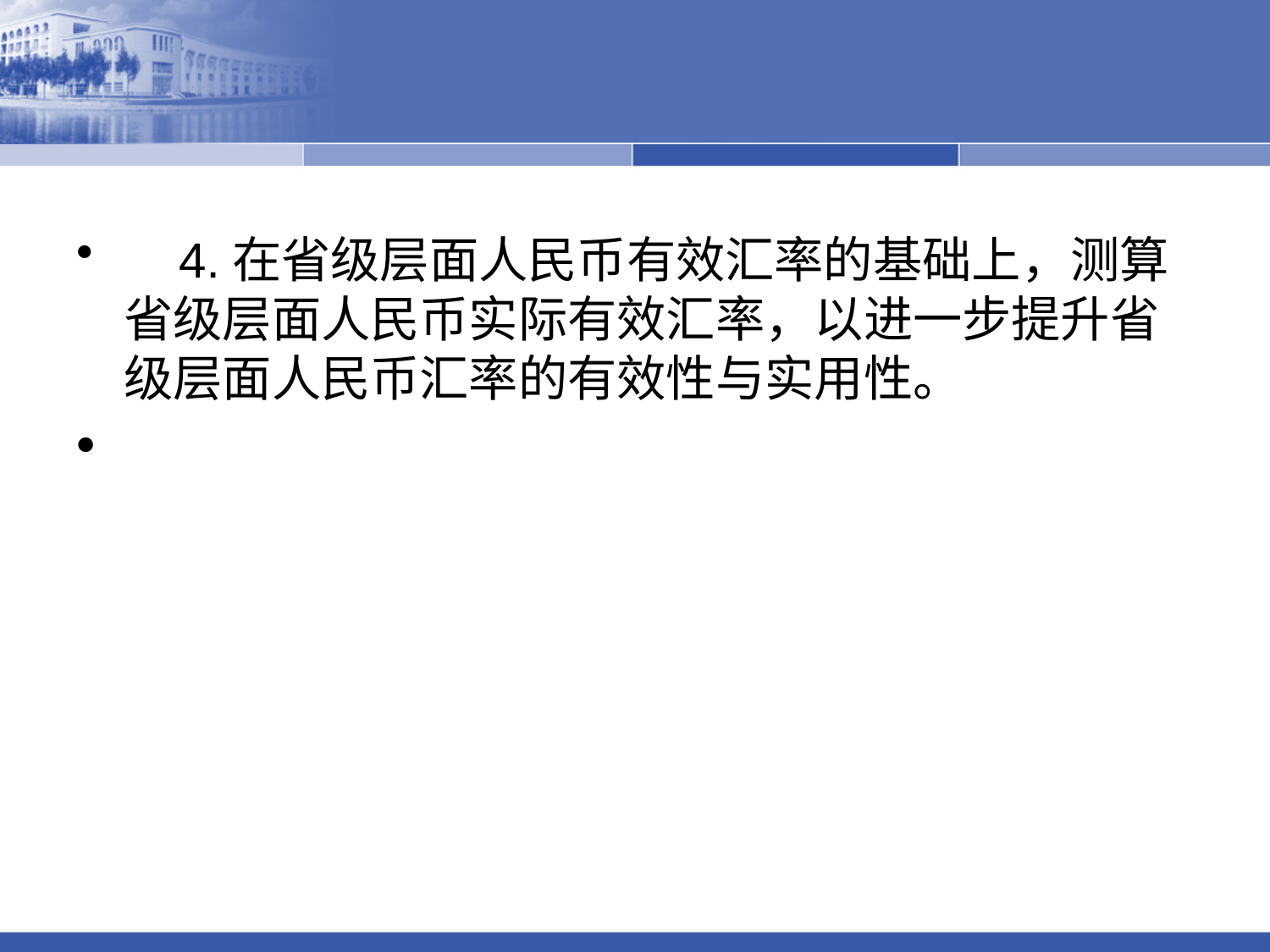

#
    4.在省级层面人民币有效汇率的基础上，测算省级层面人民币实际有效汇率，以进一步提升省级层面人民币汇率的有效性与实用性。